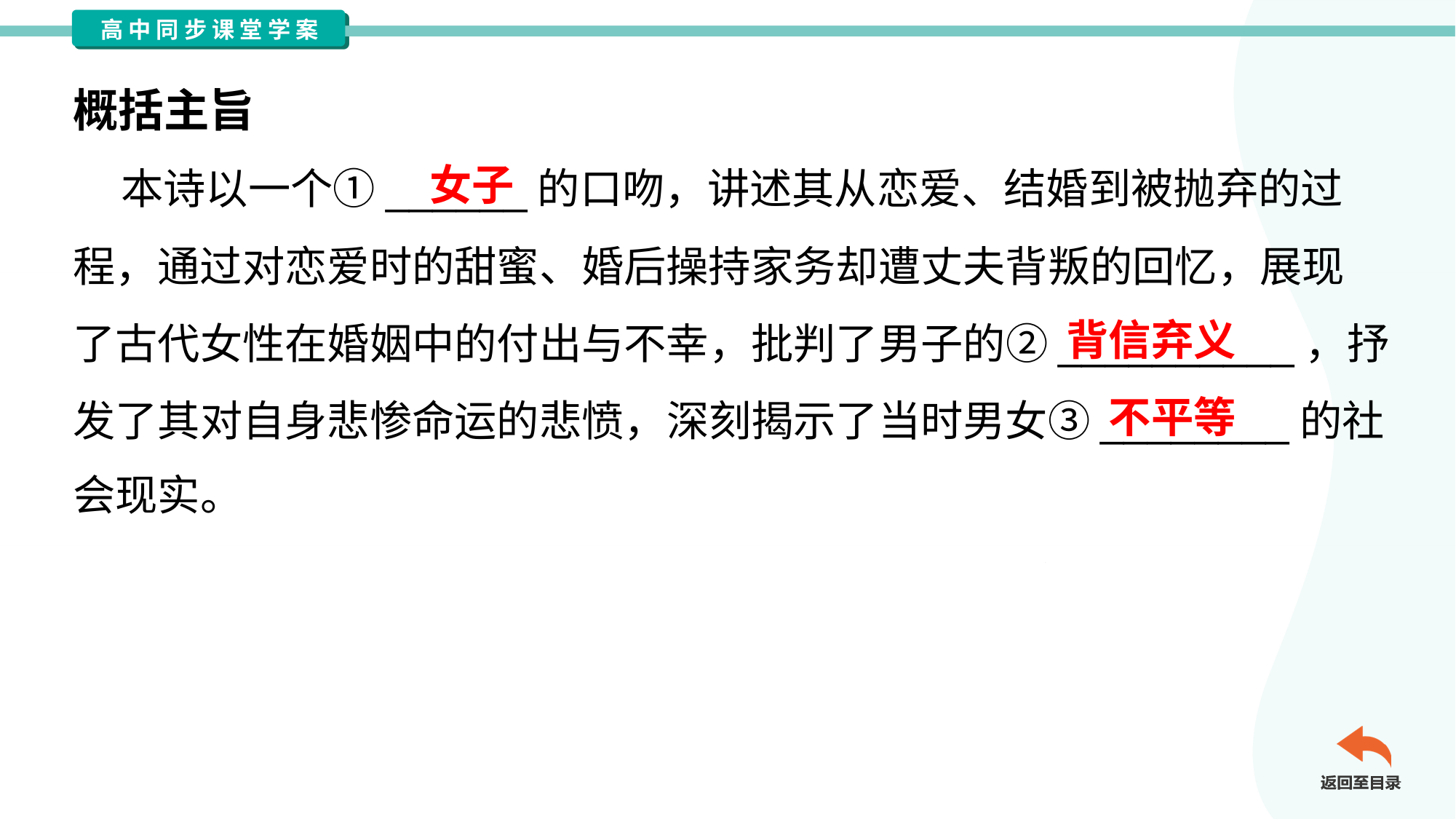

概括主旨
女子
    本诗以一个①______的口吻，讲述其从恋爱、结婚到被抛弃的过
程，通过对恋爱时的甜蜜、婚后操持家务却遭丈夫背叛的回忆，展现
了古代女性在婚姻中的付出与不幸，批判了男子的②__________，抒
发了其对自身悲惨命运的悲愤，深刻揭示了当时男女③________的社
会现实。
背信弃义
不平等